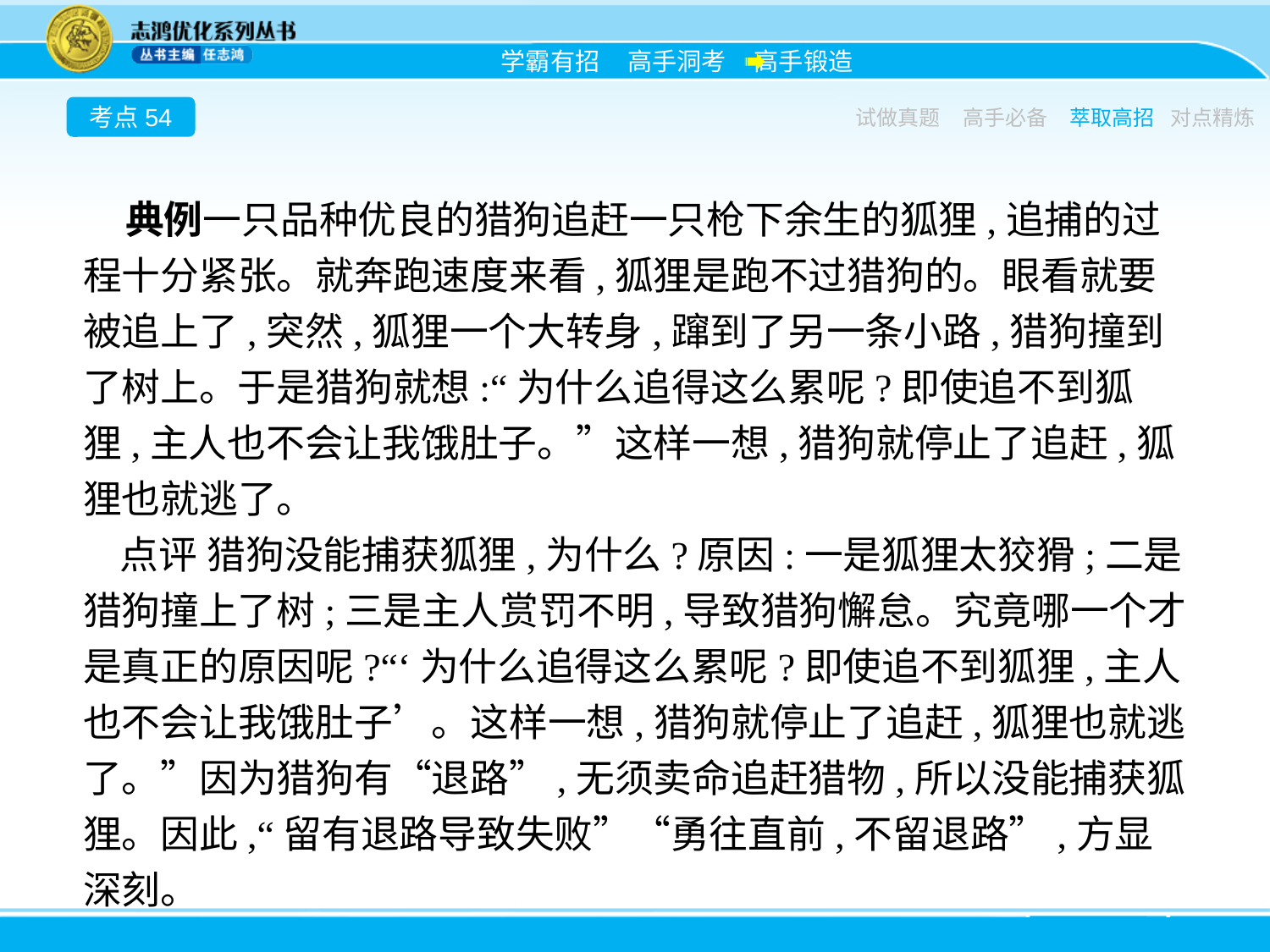

考点54
试做真题
高手必备
萃取高招
对点精炼
典例一只品种优良的猎狗追赶一只枪下余生的狐狸,追捕的过程十分紧张。就奔跑速度来看,狐狸是跑不过猎狗的。眼看就要被追上了,突然,狐狸一个大转身,蹿到了另一条小路,猎狗撞到了树上。于是猎狗就想:“为什么追得这么累呢?即使追不到狐狸,主人也不会让我饿肚子。”这样一想,猎狗就停止了追赶,狐狸也就逃了。
点评 猎狗没能捕获狐狸,为什么?原因:一是狐狸太狡猾;二是猎狗撞上了树;三是主人赏罚不明,导致猎狗懈怠。究竟哪一个才是真正的原因呢?“‘为什么追得这么累呢?即使追不到狐狸,主人也不会让我饿肚子’。这样一想,猎狗就停止了追赶,狐狸也就逃了。”因为猎狗有“退路”,无须卖命追赶猎物,所以没能捕获狐狸。因此,“留有退路导致失败”“勇往直前,不留退路”,方显深刻。